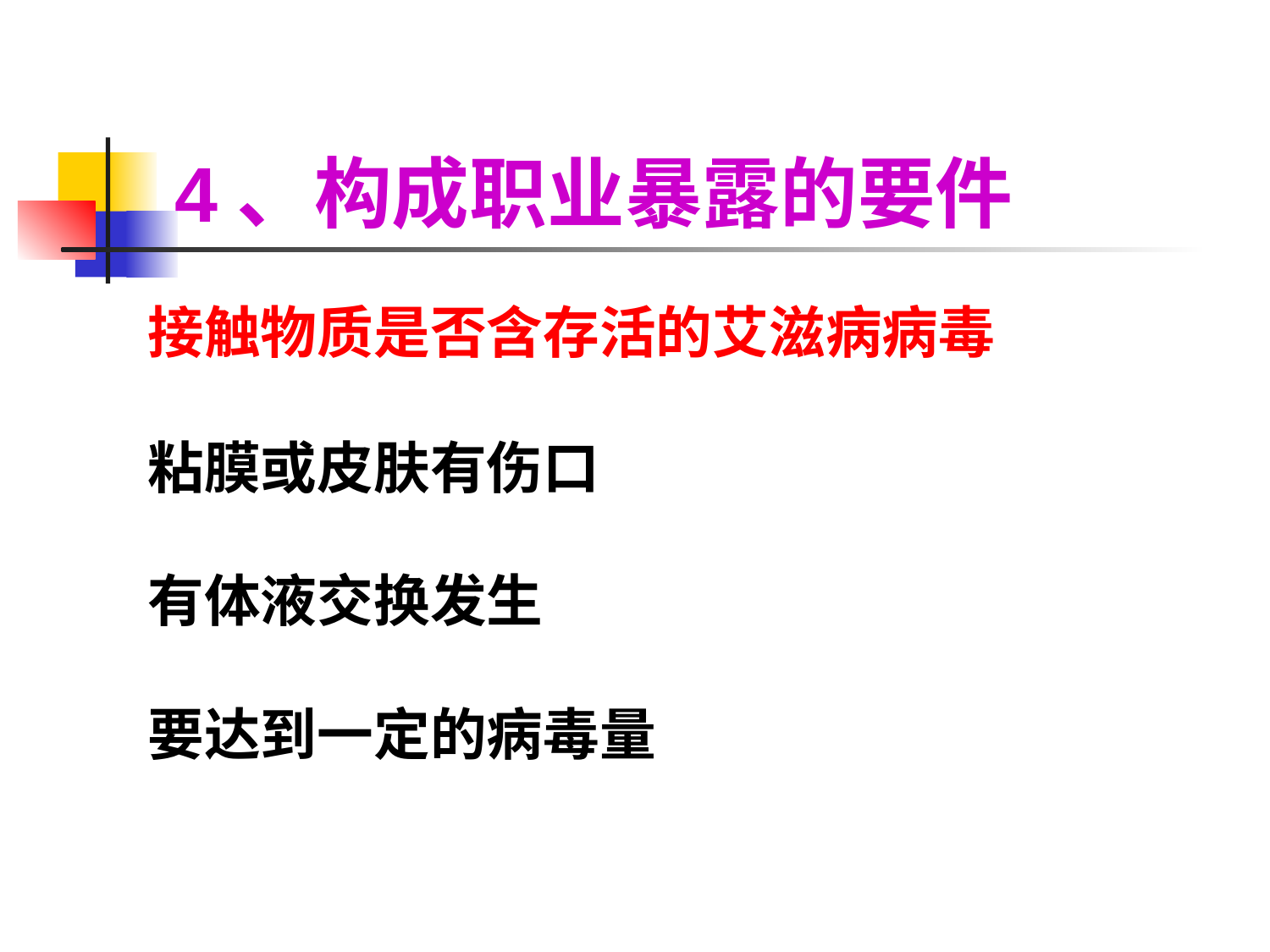

4、构成职业暴露的要件
接触物质是否含存活的艾滋病病毒

粘膜或皮肤有伤口
有体液交换发生
要达到一定的病毒量